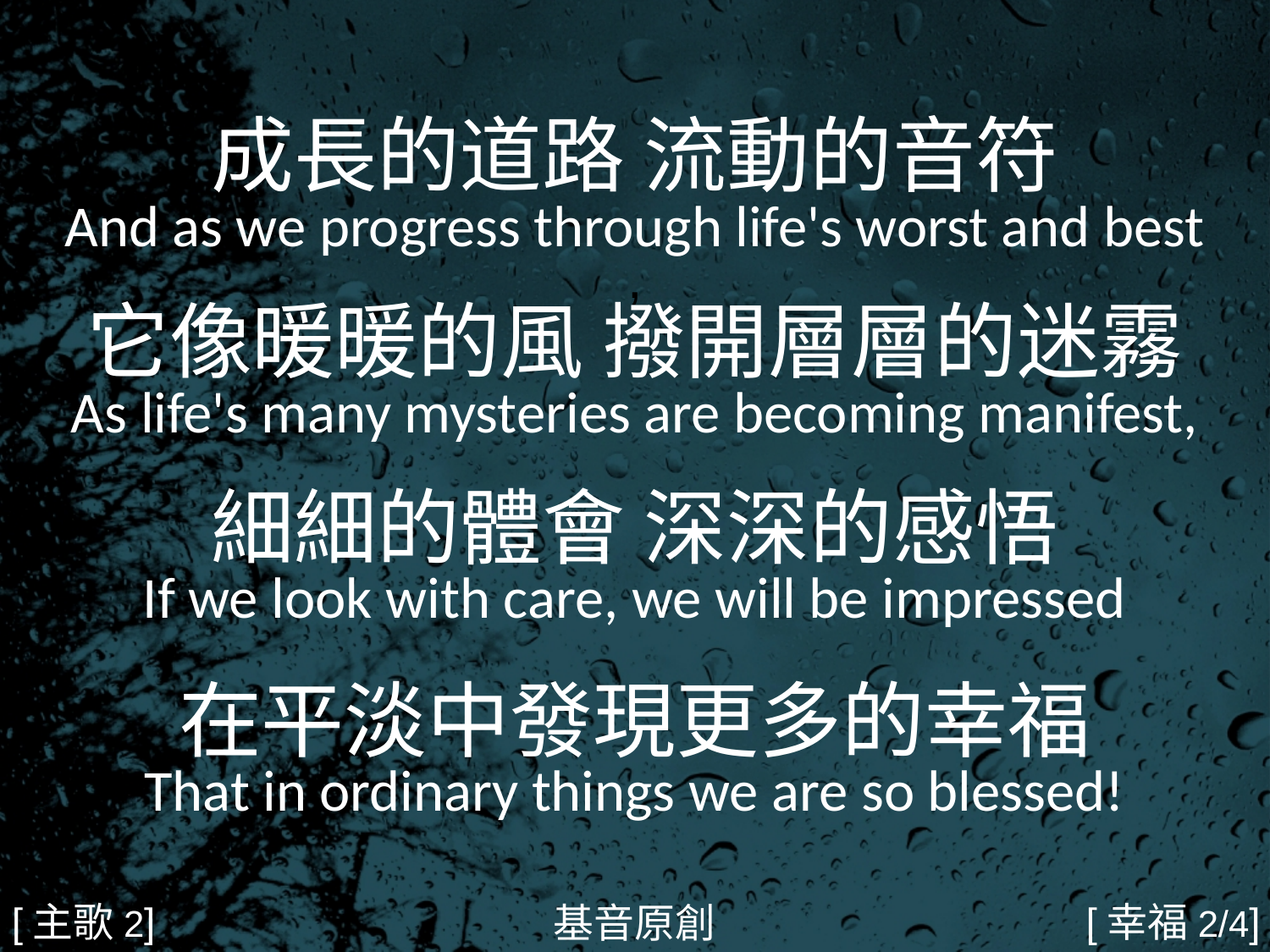

成長的道路 流動的音符
And as we progress through life's worst and best
,
它像暖暖的風 撥開層層的迷霧
As life's many mysteries are becoming manifest,

細細的體會 深深的感悟
If we look with care, we will be impressed

在平淡中發現更多的幸福
That in ordinary things we are so blessed!
#

[主歌2]
[幸福2/4]
基音原創